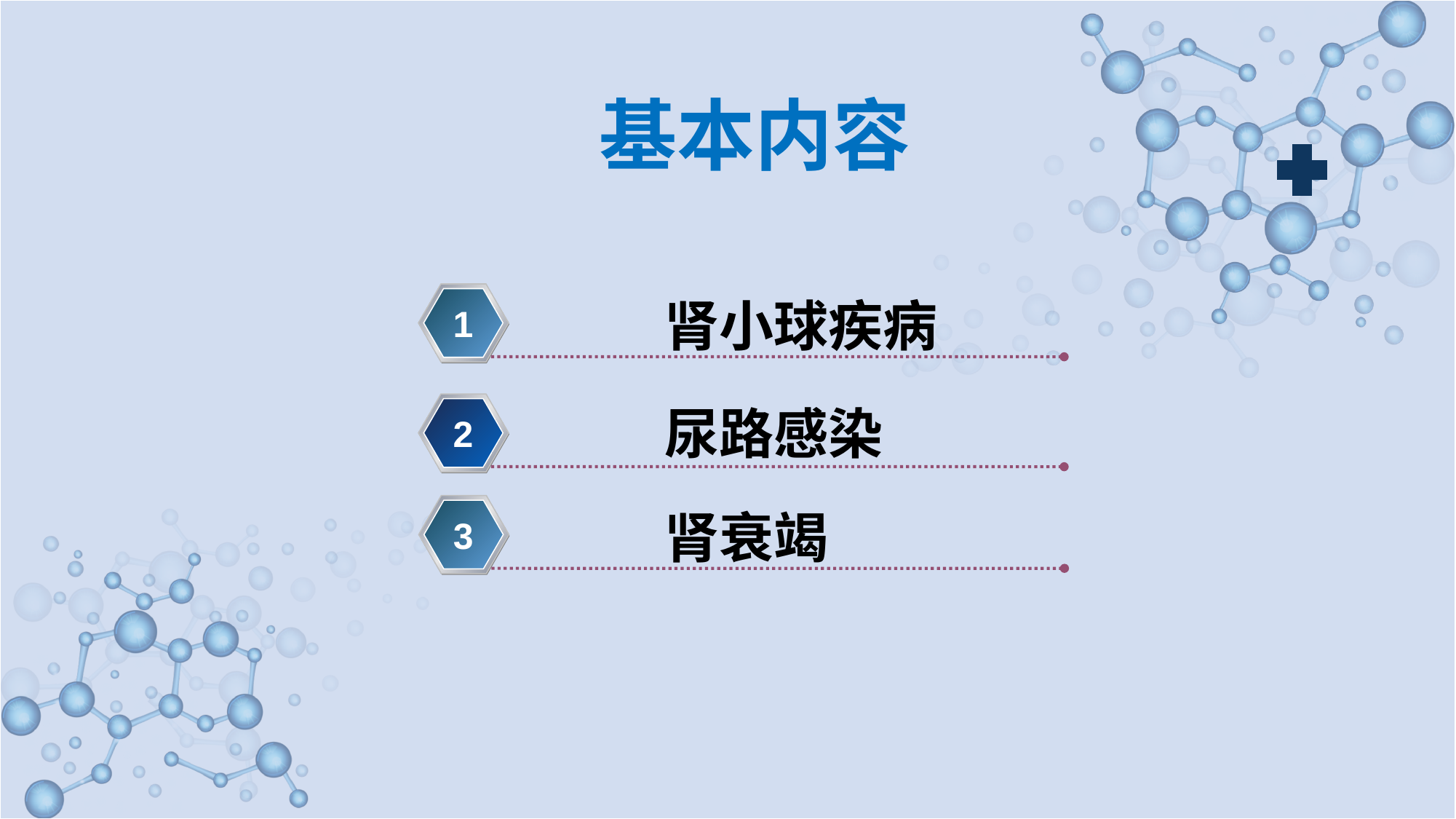

基本内容

  肾小球疾病
1

  尿路感染
2

  肾衰竭
3